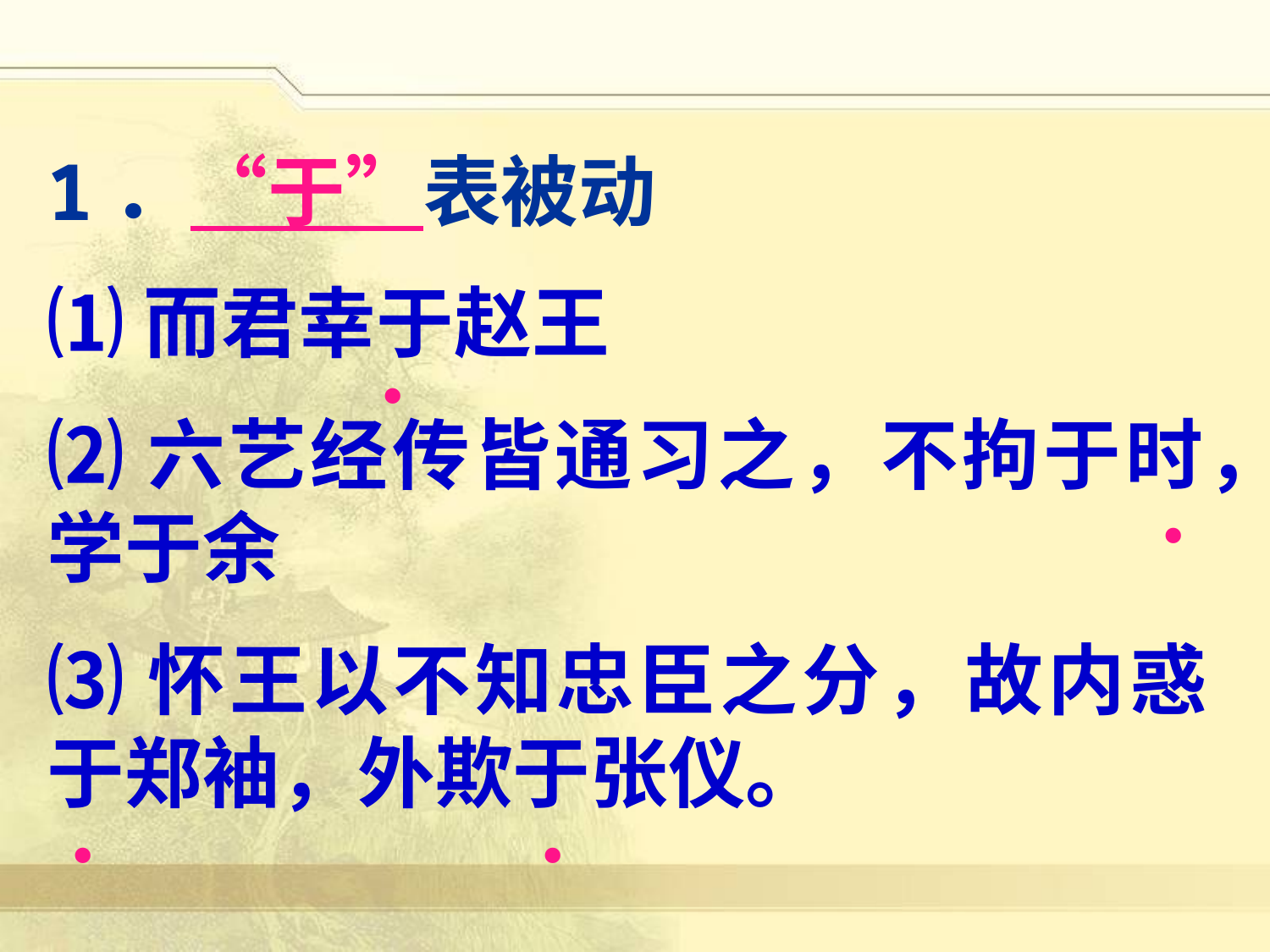

1．“于”表被动
⑴而君幸于赵王
⑵六艺经传皆通习之，不拘于时，学于余
⑶怀王以不知忠臣之分，故内惑于郑袖，外欺于张仪。
·
·
·
·